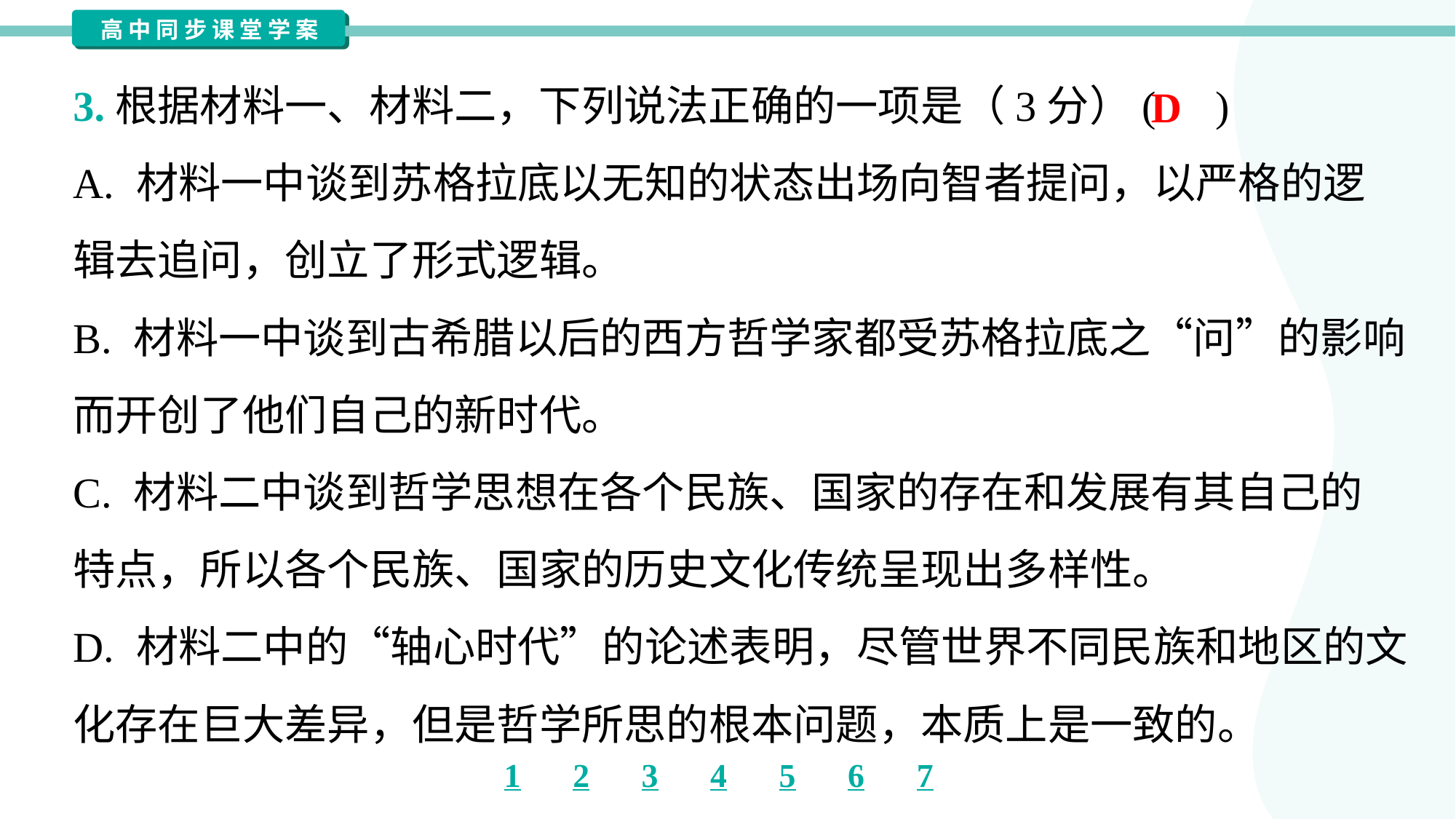

3.根据材料一、材料二，下列说法正确的一项是（3分）(     )
D
A. 材料一中谈到苏格拉底以无知的状态出场向智者提问，以严格的逻
辑去追问，创立了形式逻辑。
B. 材料一中谈到古希腊以后的西方哲学家都受苏格拉底之“问”的影响
而开创了他们自己的新时代。
C. 材料二中谈到哲学思想在各个民族、国家的存在和发展有其自己的
特点，所以各个民族、国家的历史文化传统呈现出多样性。
D. 材料二中的“轴心时代”的论述表明，尽管世界不同民族和地区的文
化存在巨大差异，但是哲学所思的根本问题，本质上是一致的。